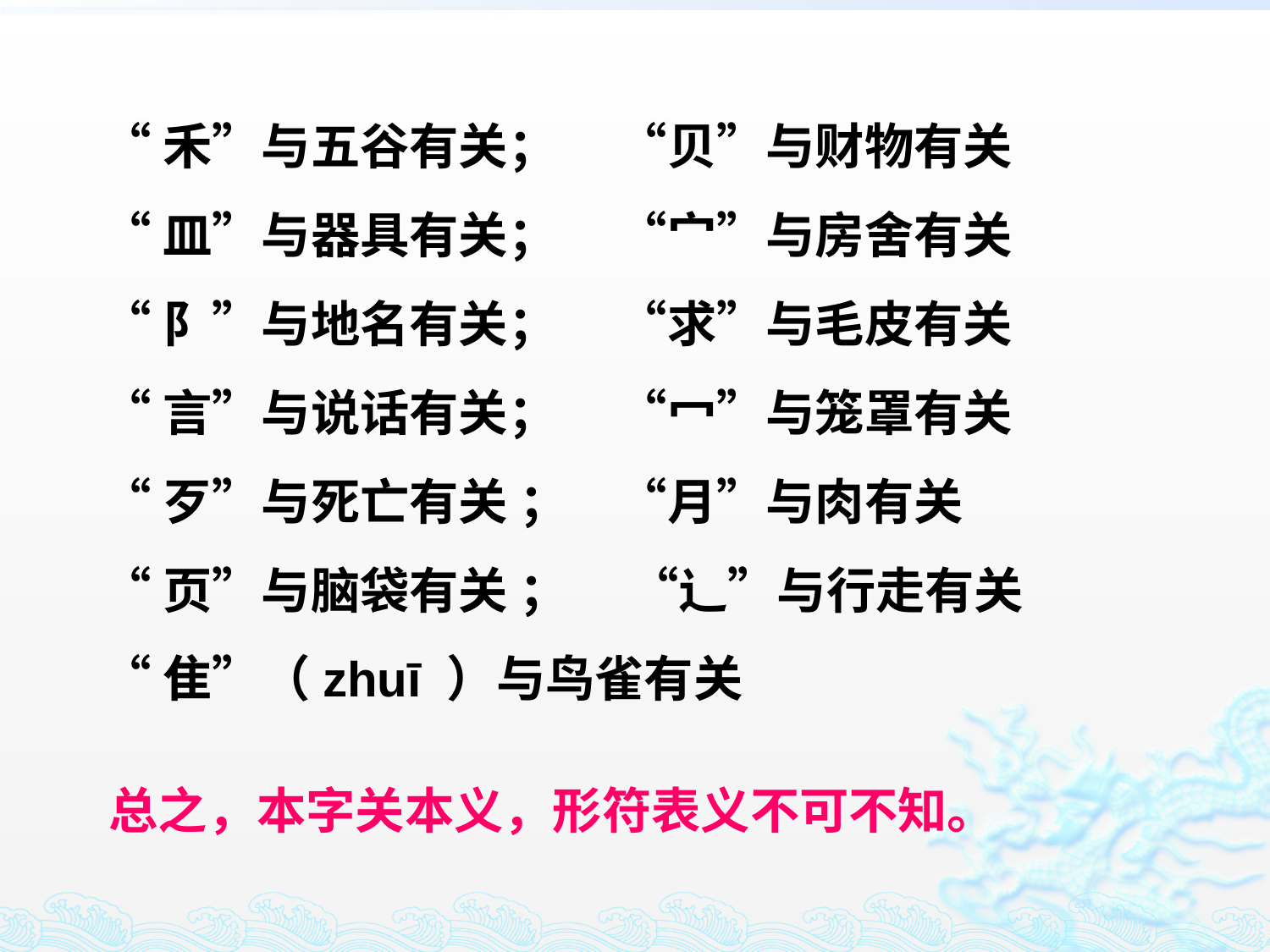

“禾”与五谷有关；　 “贝”与财物有关
“皿”与器具有关； 　“宀”与房舍有关
“阝”与地名有关； 　“求”与毛皮有关
“言”与说话有关； 　“冖”与笼罩有关
“歹”与死亡有关 ；　“月”与肉有关
“页”与脑袋有关 ； 　“辶”与行走有关
“隹”（zhuī ）与鸟雀有关
总之，本字关本义，形符表义不可不知。